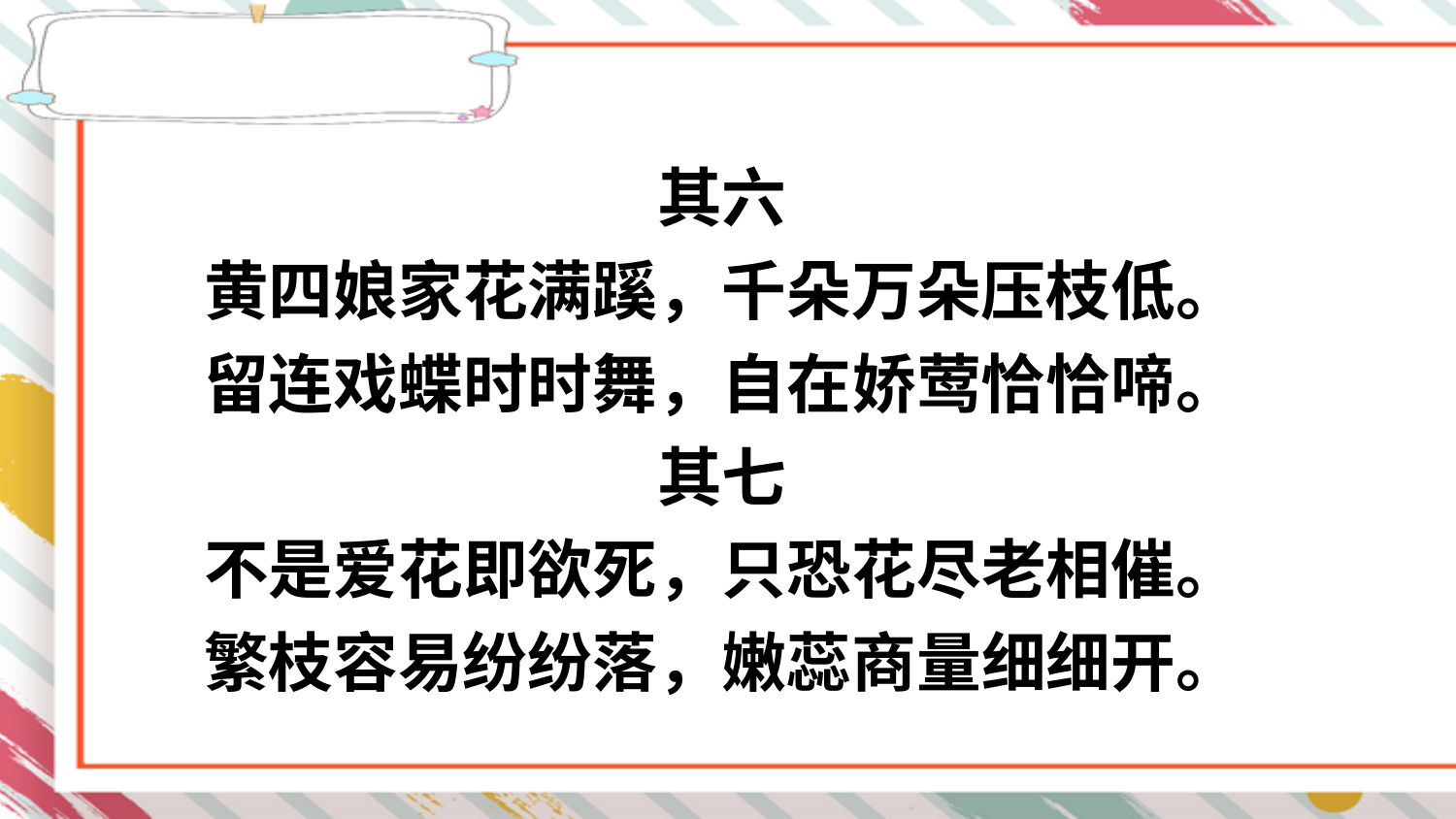

其六
黄四娘家花满蹊，千朵万朵压枝低。
留连戏蝶时时舞，自在娇莺恰恰啼。
其七
不是爱花即欲死，只恐花尽老相催。
繁枝容易纷纷落，嫩蕊商量细细开。